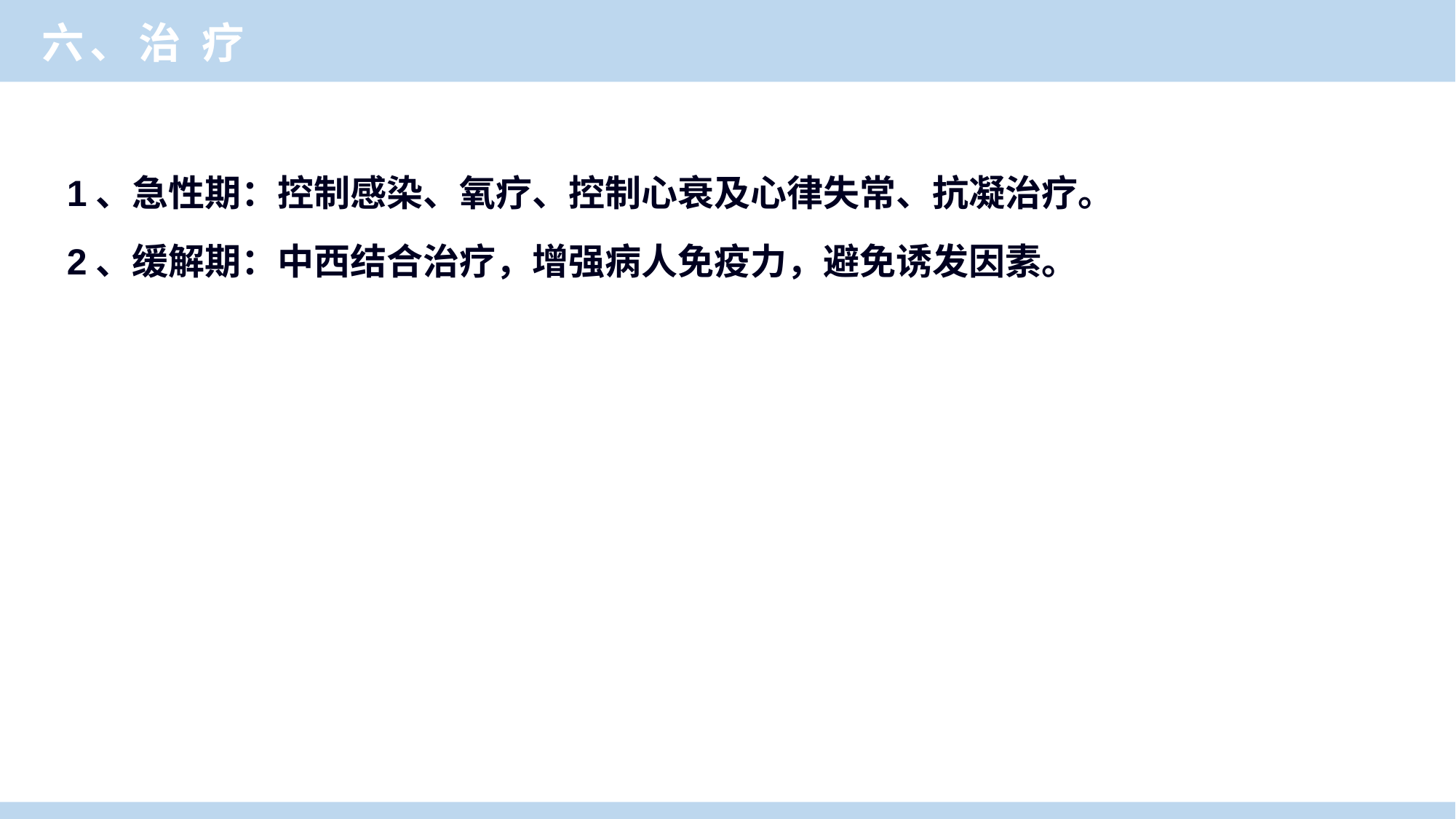

六、治 疗
  1、急性期：控制感染、氧疗、控制心衰及心律失常、抗凝治疗。
  2、缓解期：中西结合治疗，增强病人免疫力，避免诱发因素。